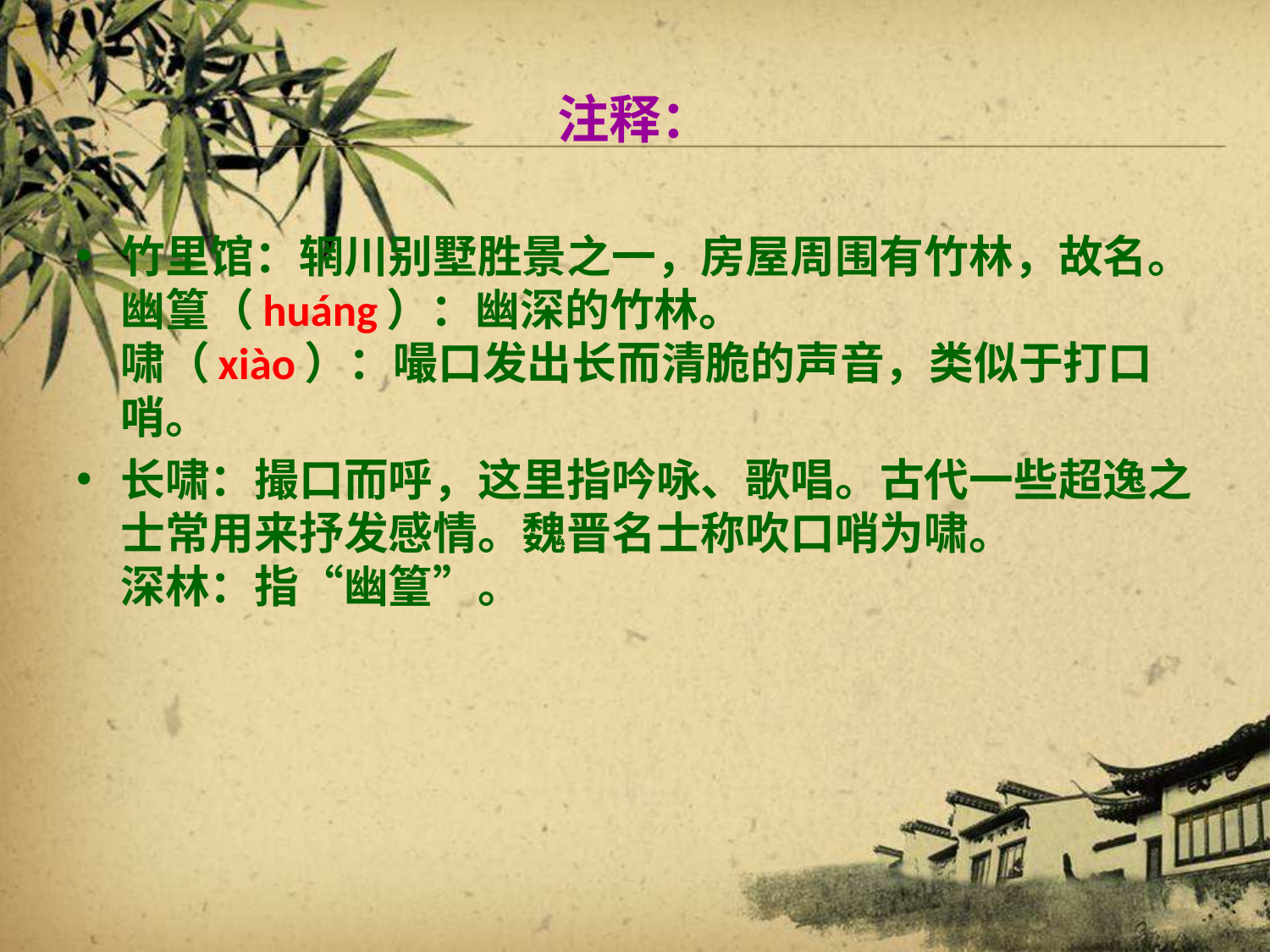

# 注释：
竹里馆：辋川别墅胜景之一，房屋周围有竹林，故名。
幽篁（huáng）：幽深的竹林。
啸（xiào）：嘬口发出长而清脆的声音，类似于打口哨。
长啸：撮口而呼，这里指吟咏、歌唱。古代一些超逸之士常用来抒发感情。魏晋名士称吹口哨为啸。
深林：指“幽篁”。